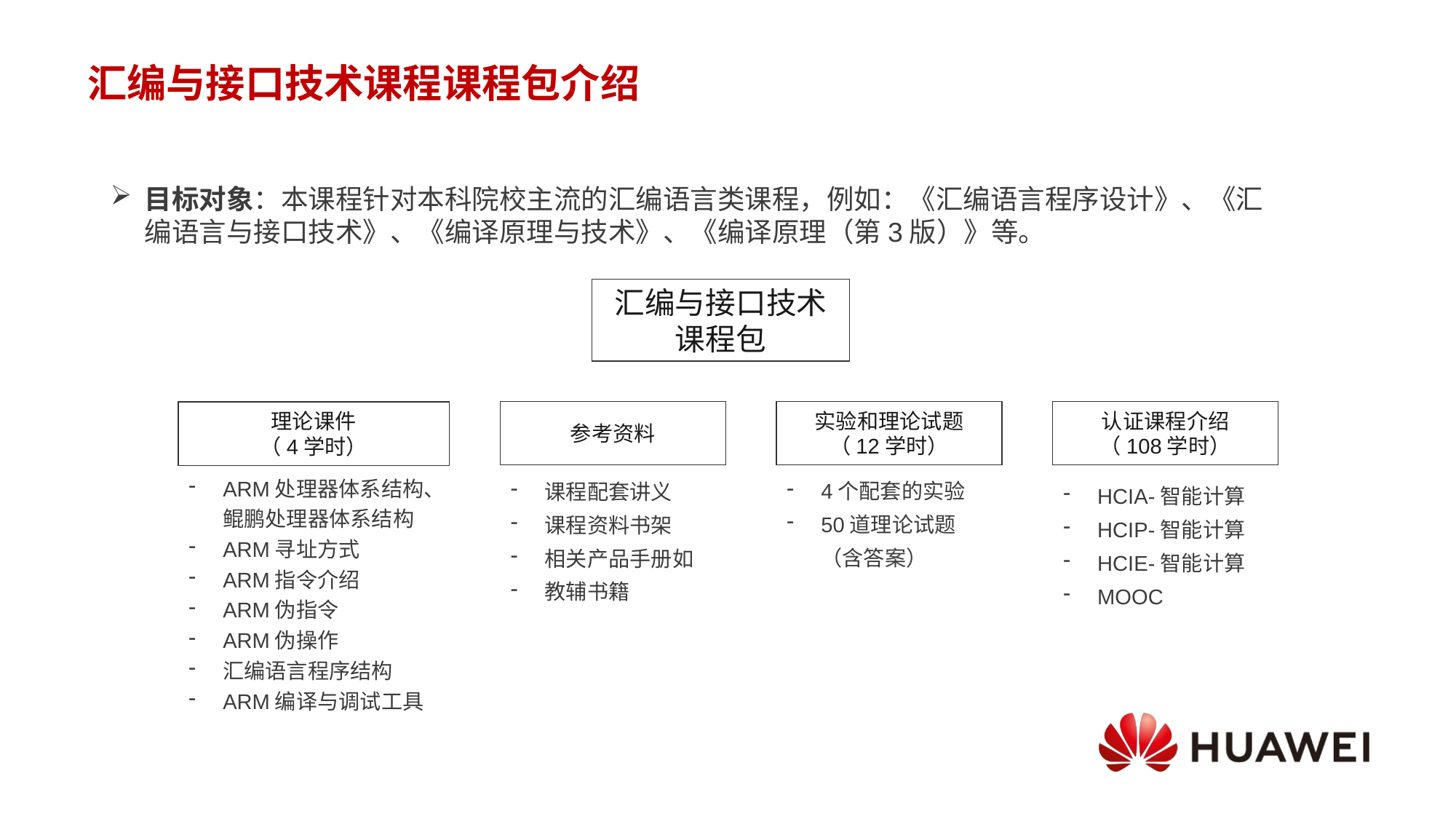

# 汇编与接口技术课程课程包介绍
目标对象：本课程针对本科院校主流的汇编语言类课程，例如：《汇编语言程序设计》、《汇编语言与接口技术》、《编译原理与技术》、《编译原理（第3版）》等。
汇编与接口技术
课程包
参考资料
实验和理论试题
（12学时）
认证课程介绍
（108学时）
理论课件
（4学时）
4个配套的实验
50道理论试题（含答案）
ARM处理器体系结构、鲲鹏处理器体系结构
ARM寻址方式
ARM指令介绍
ARM伪指令
ARM伪操作
汇编语言程序结构
ARM编译与调试工具
课程配套讲义
课程资料书架
相关产品手册如
教辅书籍
HCIA-智能计算
HCIP-智能计算
HCIE-智能计算
MOOC